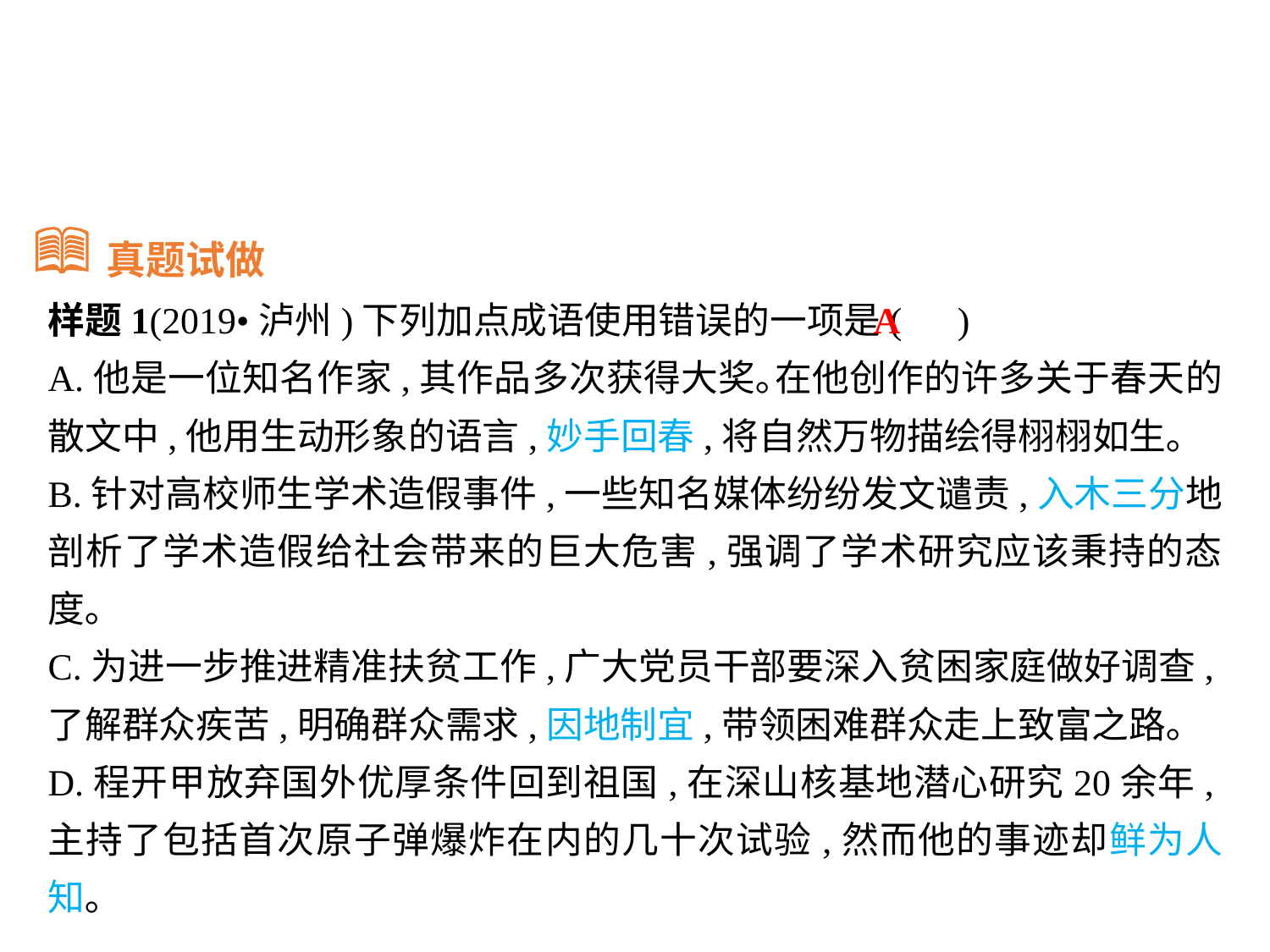

真题试做

样题1(2019•泸州)下列加点成语使用错误的一项是(      )
A.他是一位知名作家,其作品多次获得大奖｡在他创作的许多关于春天的散文中,他用生动形象的语言,妙手回春,将自然万物描绘得栩栩如生｡
B.针对高校师生学术造假事件,一些知名媒体纷纷发文谴责,入木三分地剖析了学术造假给社会带来的巨大危害,强调了学术研究应该秉持的态度｡
C.为进一步推进精准扶贫工作,广大党员干部要深入贫困家庭做好调查,了解群众疾苦,明确群众需求,因地制宜,带领困难群众走上致富之路｡
D.程开甲放弃国外优厚条件回到祖国,在深山核基地潜心研究20余年,主持了包括首次原子弹爆炸在内的几十次试验,然而他的事迹却鲜为人知｡
A